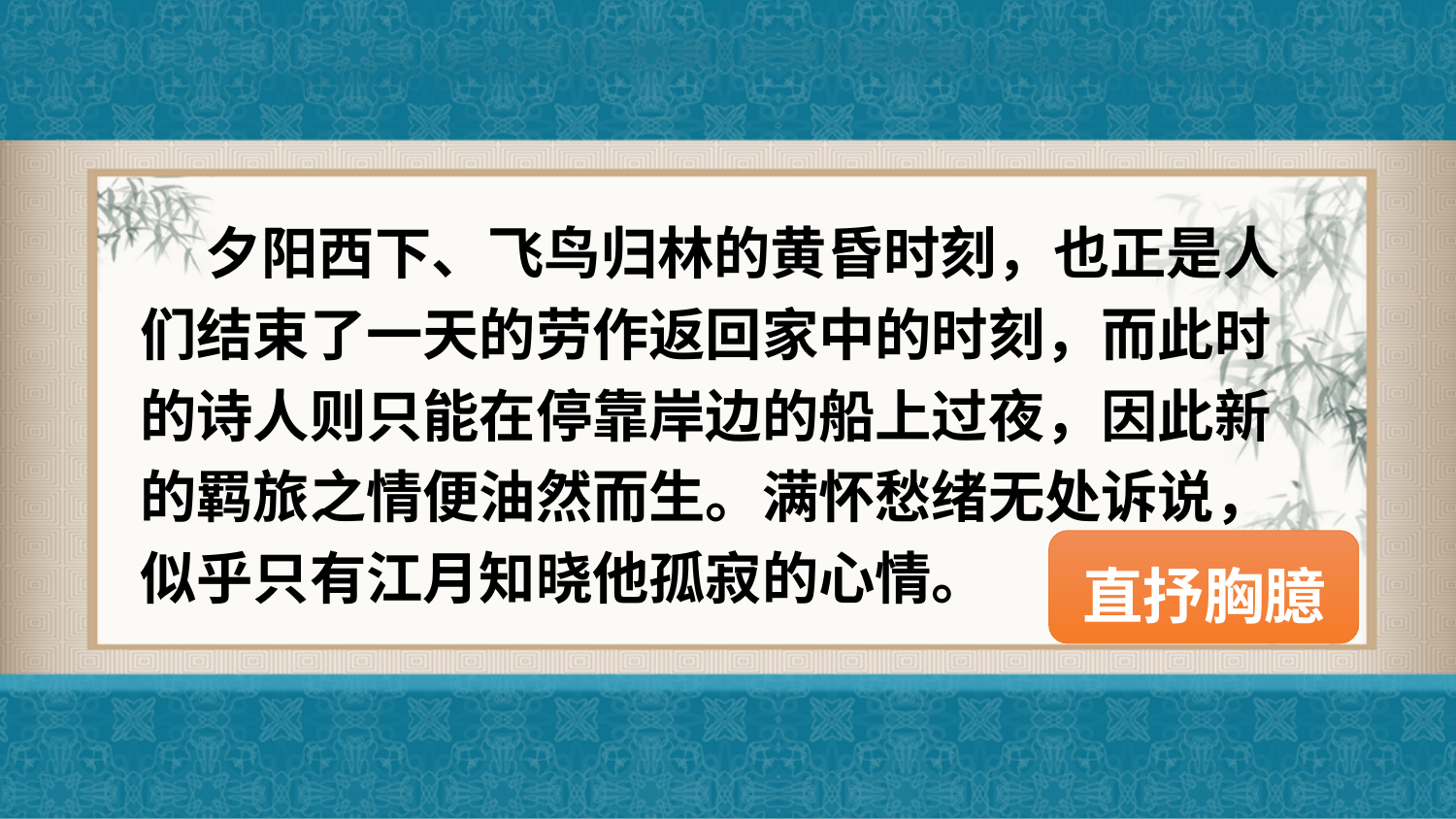

夕阳西下、飞鸟归林的黄昏时刻，也正是人们结束了一天的劳作返回家中的时刻，而此时的诗人则只能在停靠岸边的船上过夜，因此新的羁旅之情便油然而生。满怀愁绪无处诉说，似乎只有江月知晓他孤寂的心情。
直抒胸臆